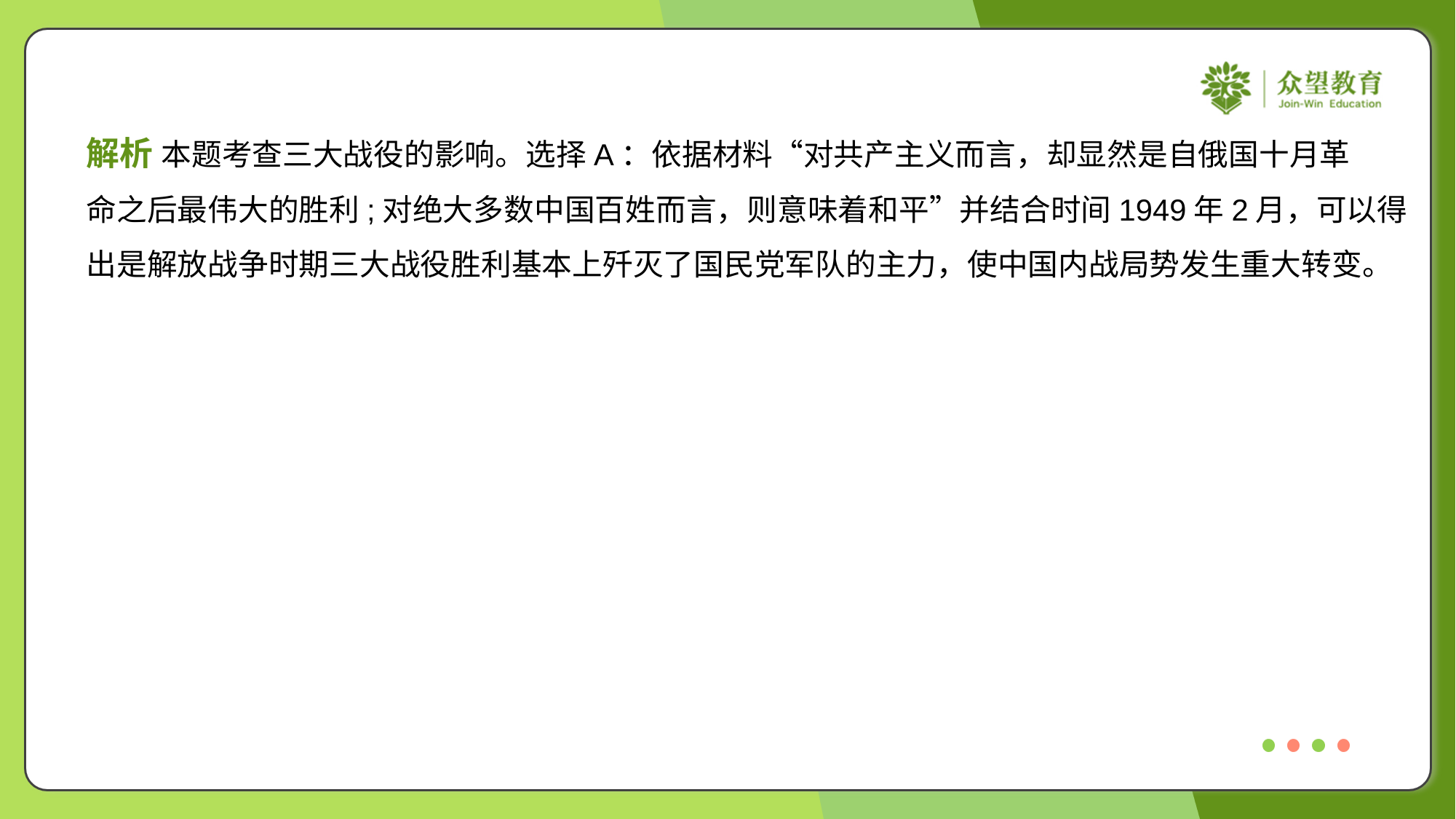

解析 本题考查三大战役的影响。选择A：依据材料“对共产主义而言，却显然是自俄国十月革
命之后最伟大的胜利;对绝大多数中国百姓而言，则意味着和平”并结合时间1949年2月，可以得
出是解放战争时期三大战役胜利基本上歼灭了国民党军队的主力，使中国内战局势发生重大转变。